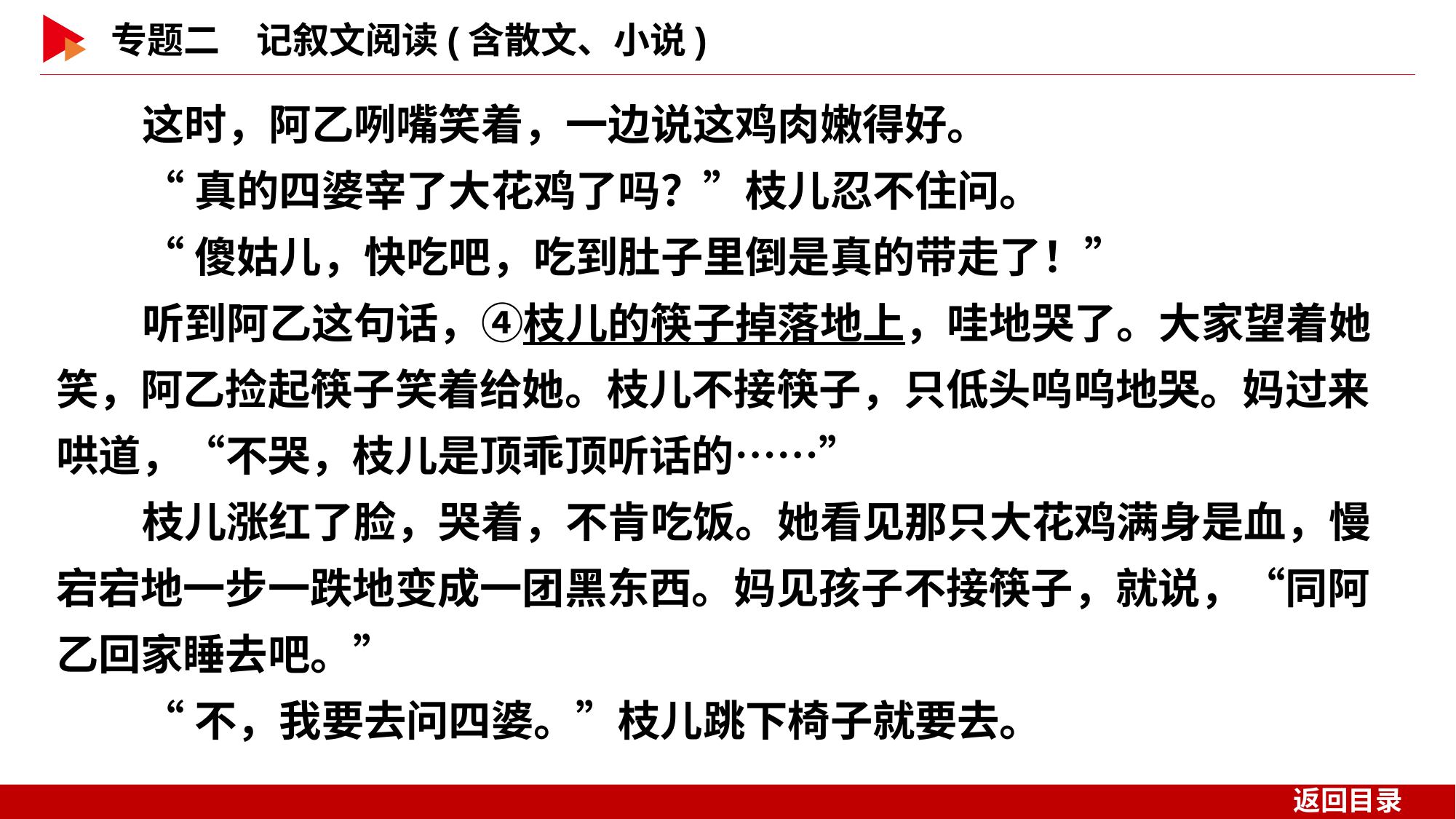

这时，阿乙咧嘴笑着，一边说这鸡肉嫩得好。
“真的四婆宰了大花鸡了吗？”枝儿忍不住问。
“傻姑儿，快吃吧，吃到肚子里倒是真的带走了！”
听到阿乙这句话，④枝儿的筷子掉落地上，哇地哭了。大家望着她笑，阿乙捡起筷子笑着给她。枝儿不接筷子，只低头呜呜地哭。妈过来哄道，“不哭，枝儿是顶乖顶听话的……”
枝儿涨红了脸，哭着，不肯吃饭。她看见那只大花鸡满身是血，慢宕宕地一步一跌地变成一团黑东西。妈见孩子不接筷子，就说，“同阿乙回家睡去吧。”
“不，我要去问四婆。”枝儿跳下椅子就要去。